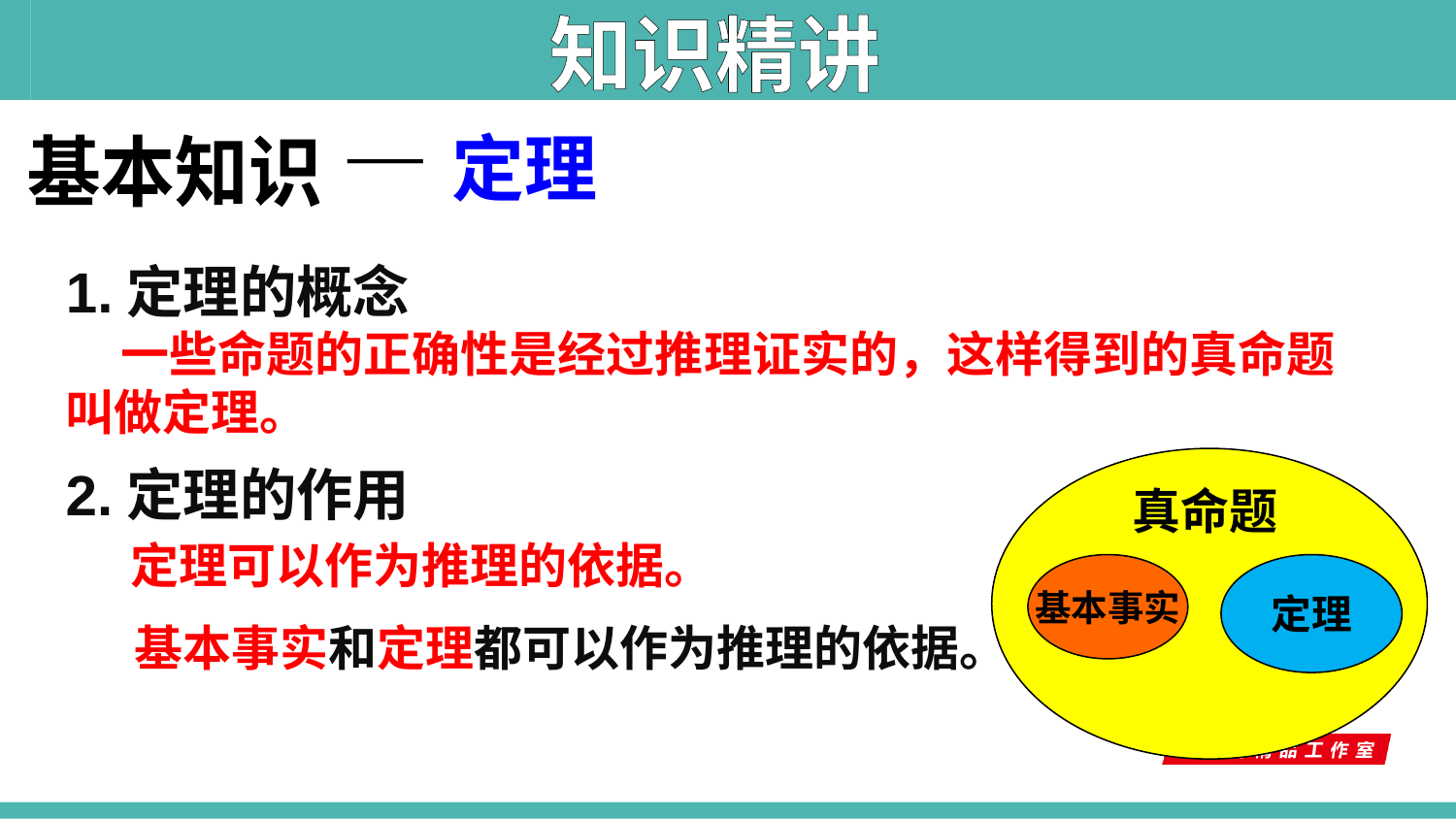

知识精讲
—定理
基本知识
1.定理的概念
    一些命题的正确性是经过推理证实的，这样得到的真命题叫做定理。

2.定理的作用
    定理可以作为推理的依据。
真命题
基本事实
定理
基本事实和定理都可以作为推理的依据。